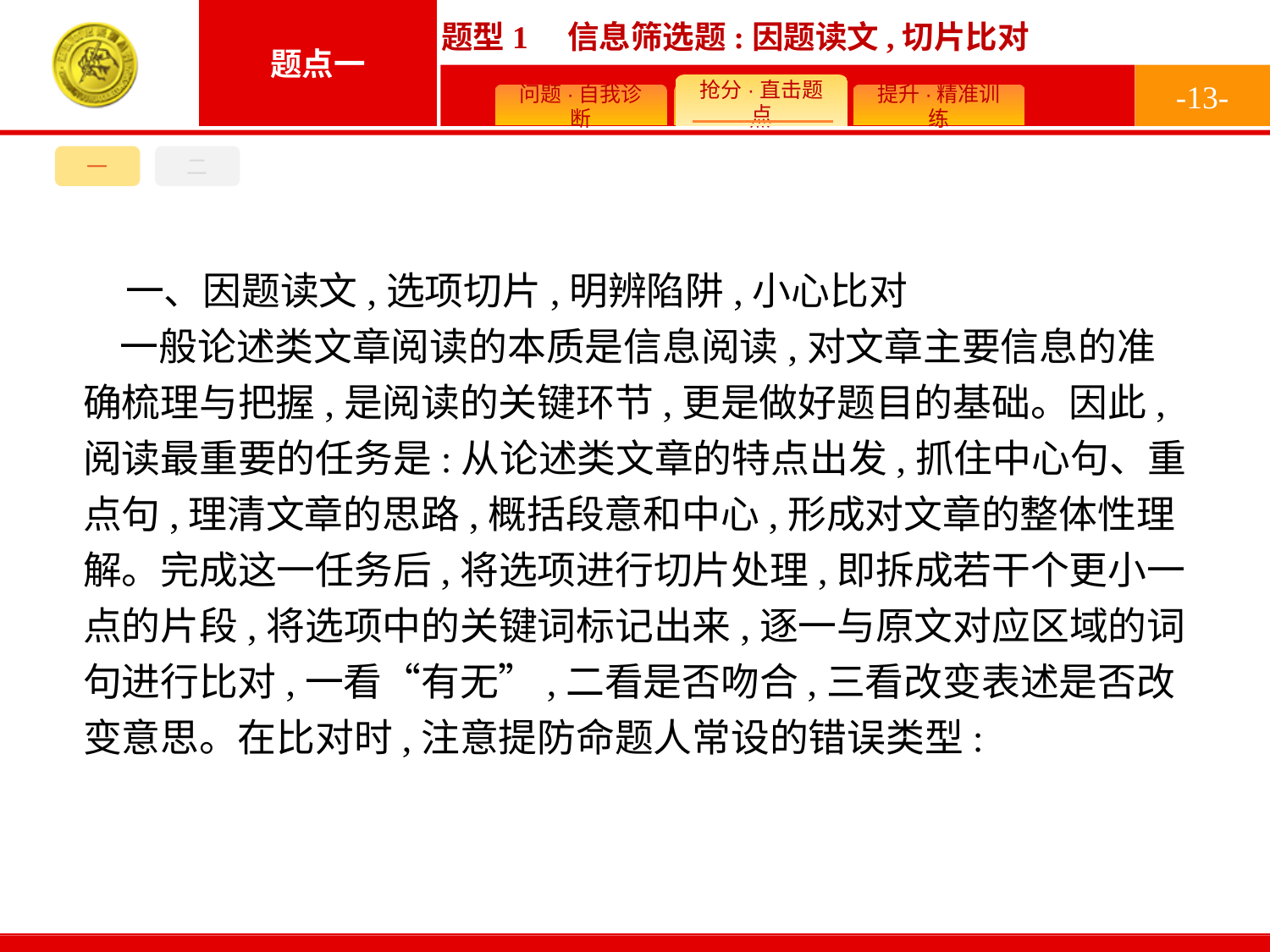

-13-
一
二
一、因题读文,选项切片,明辨陷阱,小心比对
一般论述类文章阅读的本质是信息阅读,对文章主要信息的准确梳理与把握,是阅读的关键环节,更是做好题目的基础。因此,阅读最重要的任务是:从论述类文章的特点出发,抓住中心句、重点句,理清文章的思路,概括段意和中心,形成对文章的整体性理解。完成这一任务后,将选项进行切片处理,即拆成若干个更小一点的片段,将选项中的关键词标记出来,逐一与原文对应区域的词句进行比对,一看“有无”,二看是否吻合,三看改变表述是否改变意思。在比对时,注意提防命题人常设的错误类型: